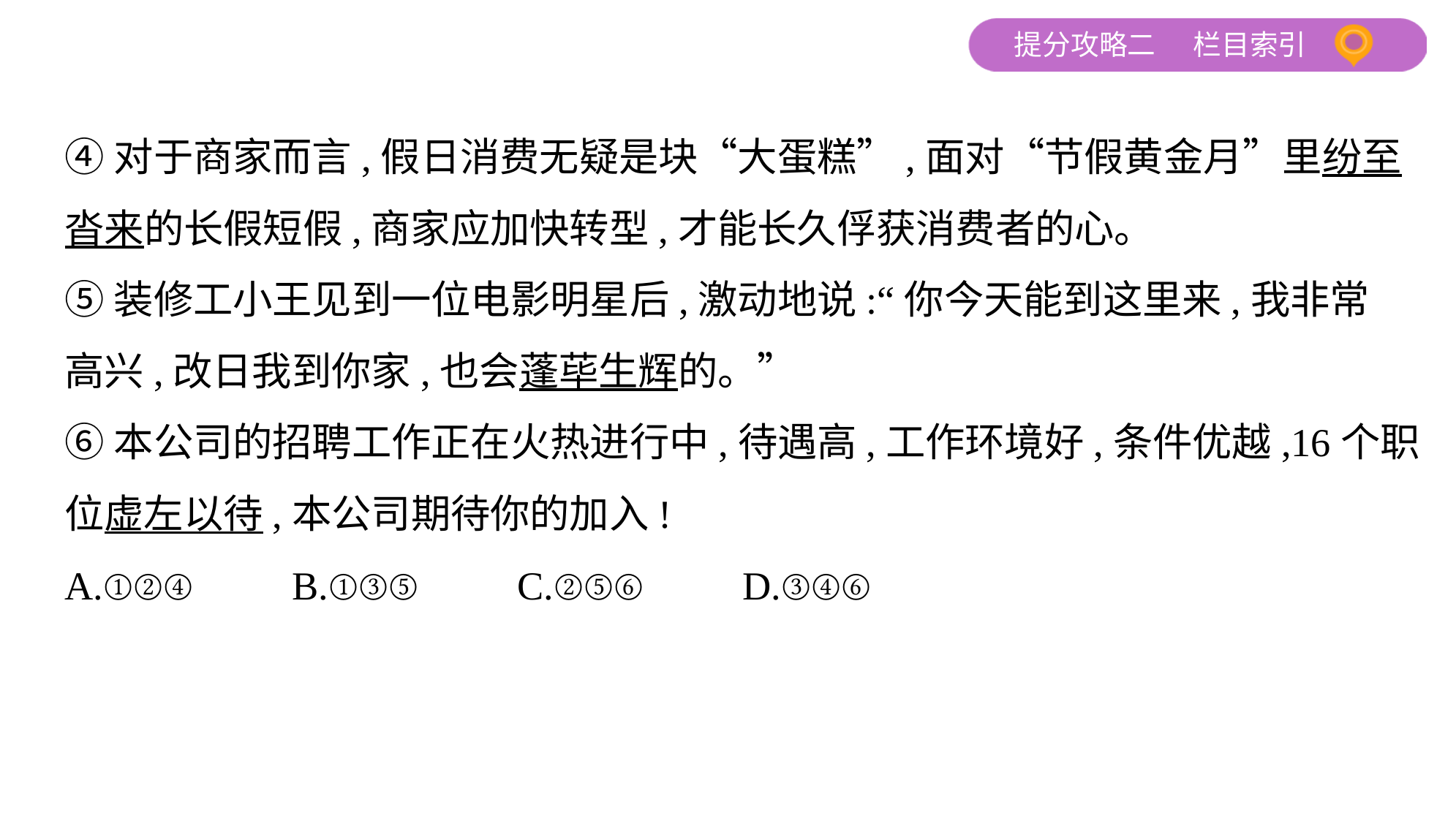

④对于商家而言,假日消费无疑是块“大蛋糕”,面对“节假黄金月”里纷至
沓来的长假短假,商家应加快转型,才能长久俘获消费者的心。
⑤装修工小王见到一位电影明星后,激动地说:“你今天能到这里来,我非常
高兴,改日我到你家,也会蓬荜生辉的。”
⑥本公司的招聘工作正在火热进行中,待遇高,工作环境好,条件优越,16个职
位虚左以待,本公司期待你的加入!
A.①②④　　B.①③⑤　　C.②⑤⑥　　D.③④⑥